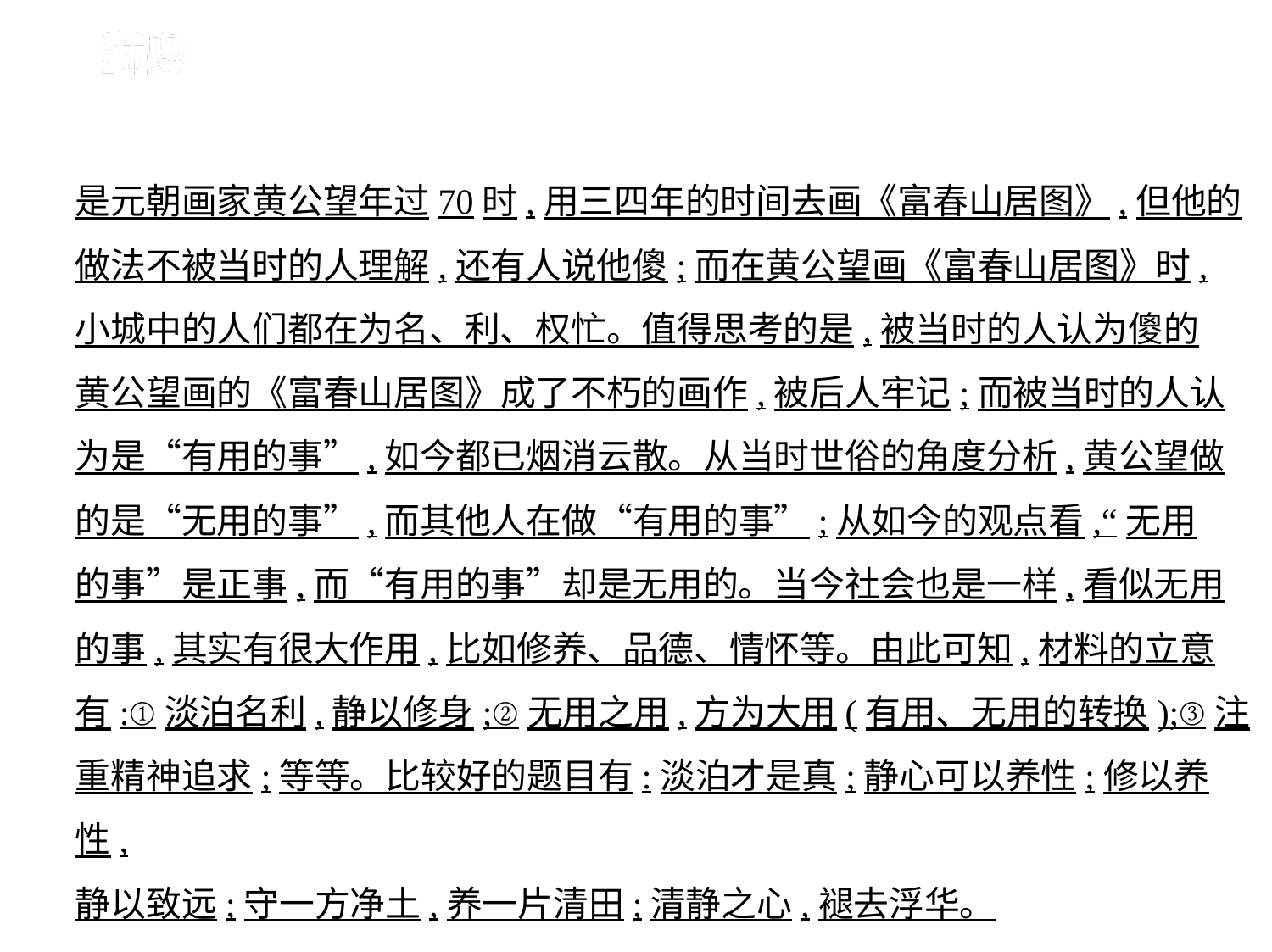

是元朝画家黄公望年过70时,用三四年的时间去画《富春山居图》,但他的
做法不被当时的人理解,还有人说他傻;而在黄公望画《富春山居图》时,
小城中的人们都在为名、利、权忙。值得思考的是,被当时的人认为傻的
黄公望画的《富春山居图》成了不朽的画作,被后人牢记;而被当时的人认
为是“有用的事”,如今都已烟消云散。从当时世俗的角度分析,黄公望做
的是“无用的事”,而其他人在做“有用的事”;从如今的观点看,“无用
的事”是正事,而“有用的事”却是无用的。当今社会也是一样,看似无用
的事,其实有很大作用,比如修养、品德、情怀等。由此可知,材料的立意
有:①淡泊名利,静以修身;②无用之用,方为大用(有用、无用的转换);③注
重精神追求;等等。比较好的题目有:淡泊才是真;静心可以养性;修以养性,
静以致远;守一方净土,养一片清田;清静之心,褪去浮华。